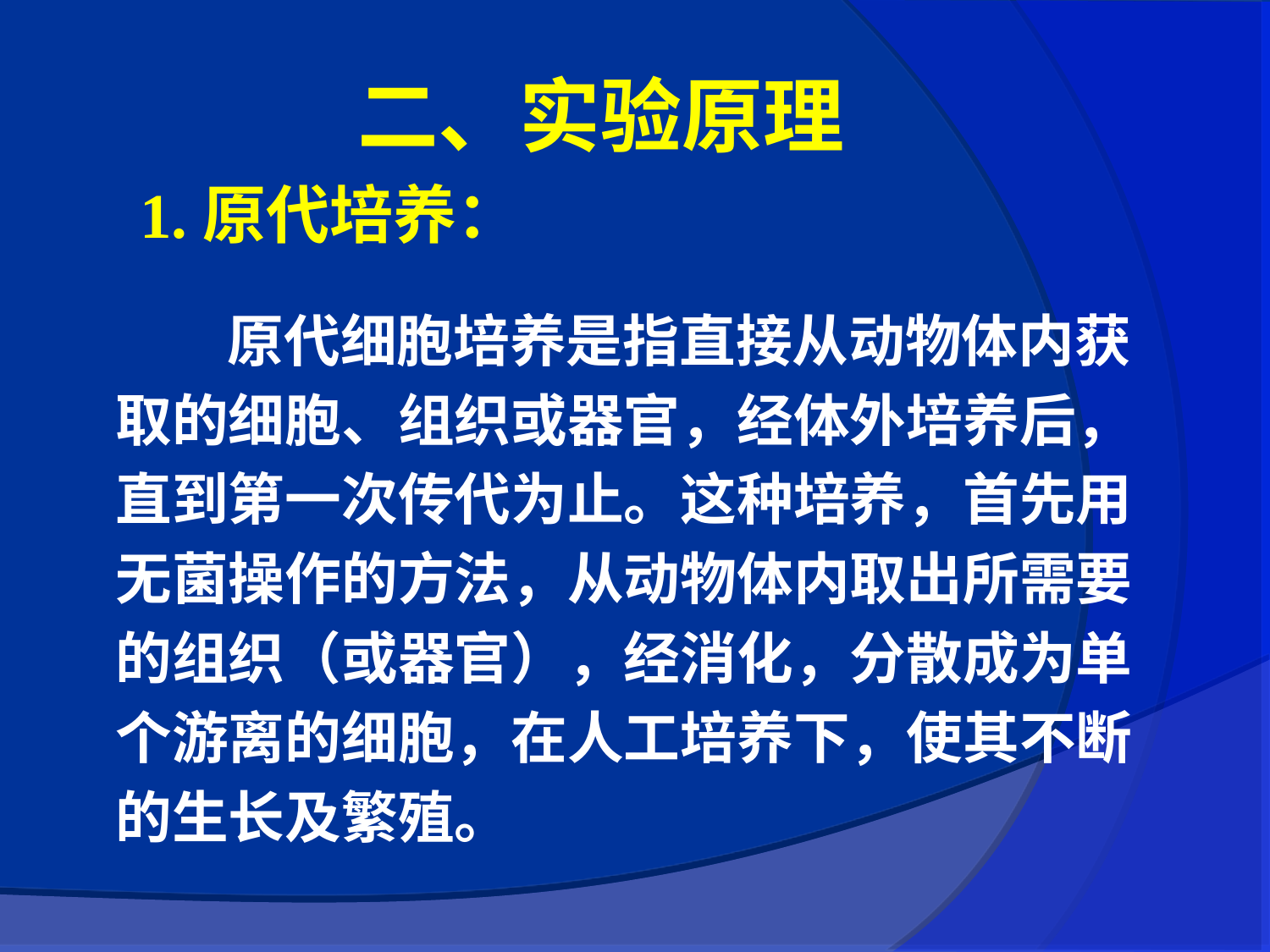

二、实验原理
  1.原代培养：
原代细胞培养是指直接从动物体内获取的细胞、组织或器官，经体外培养后，直到第一次传代为止。这种培养，首先用无菌操作的方法，从动物体内取出所需要的组织（或器官），经消化，分散成为单个游离的细胞，在人工培养下，使其不断的生长及繁殖。